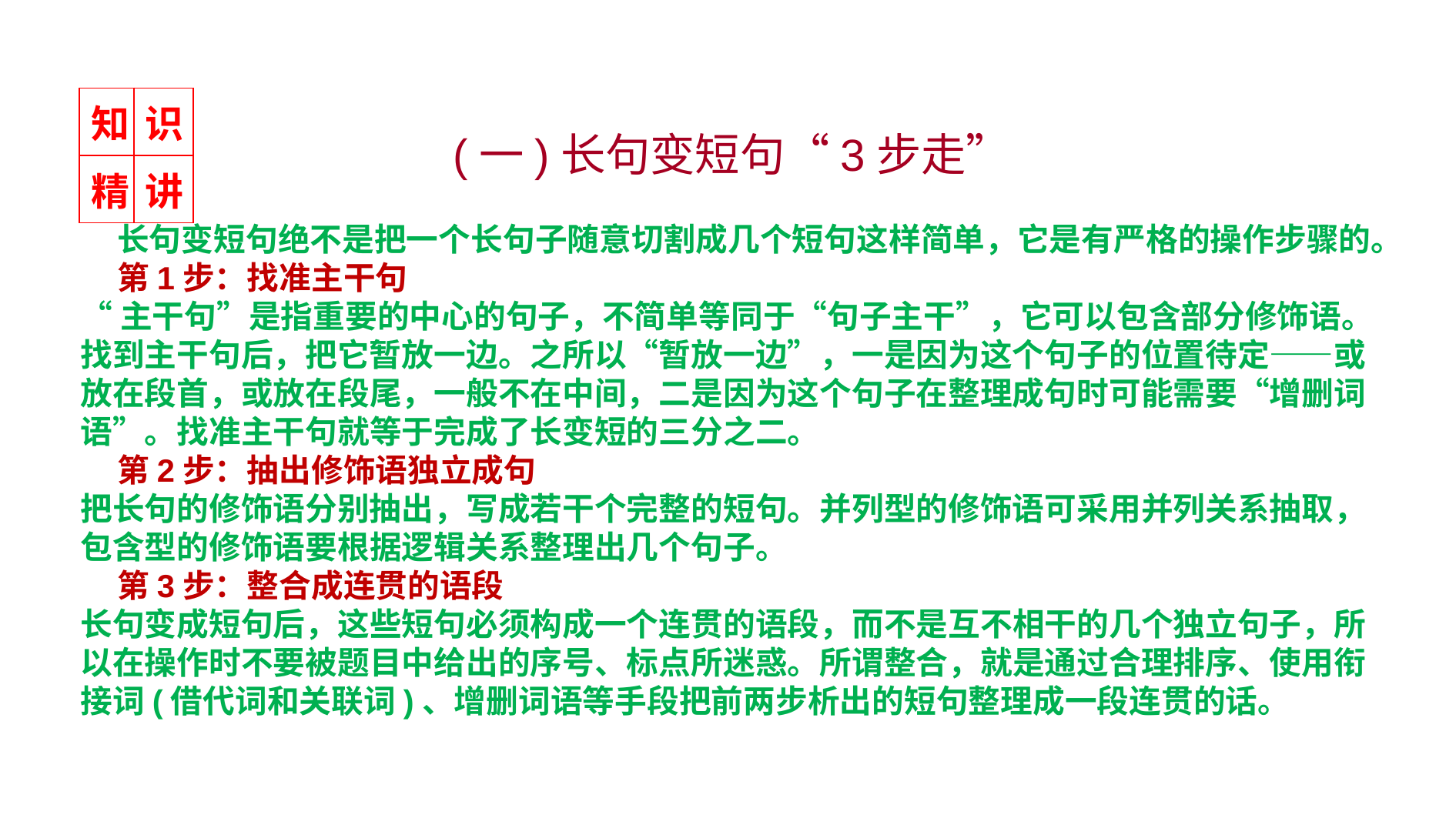

| 知 | 识 |
| --- | --- |
| 精 | 讲 |

(一)长句变短句“3步走”

    长句变短句绝不是把一个长句子随意切割成几个短句这样简单，它是有严格的操作步骤的。
    第1步：找准主干句
“主干句”是指重要的中心的句子，不简单等同于“句子主干”，它可以包含部分修饰语。找到主干句后，把它暂放一边。之所以“暂放一边”，一是因为这个句子的位置待定——或放在段首，或放在段尾，一般不在中间，二是因为这个句子在整理成句时可能需要“增删词语”。找准主干句就等于完成了长变短的三分之二。
    第2步：抽出修饰语独立成句
把长句的修饰语分别抽出，写成若干个完整的短句。并列型的修饰语可采用并列关系抽取，包含型的修饰语要根据逻辑关系整理出几个句子。
    第3步：整合成连贯的语段
长句变成短句后，这些短句必须构成一个连贯的语段，而不是互不相干的几个独立句子，所以在操作时不要被题目中给出的序号、标点所迷惑。所谓整合，就是通过合理排序、使用衔接词(借代词和关联词)、增删词语等手段把前两步析出的短句整理成一段连贯的话。